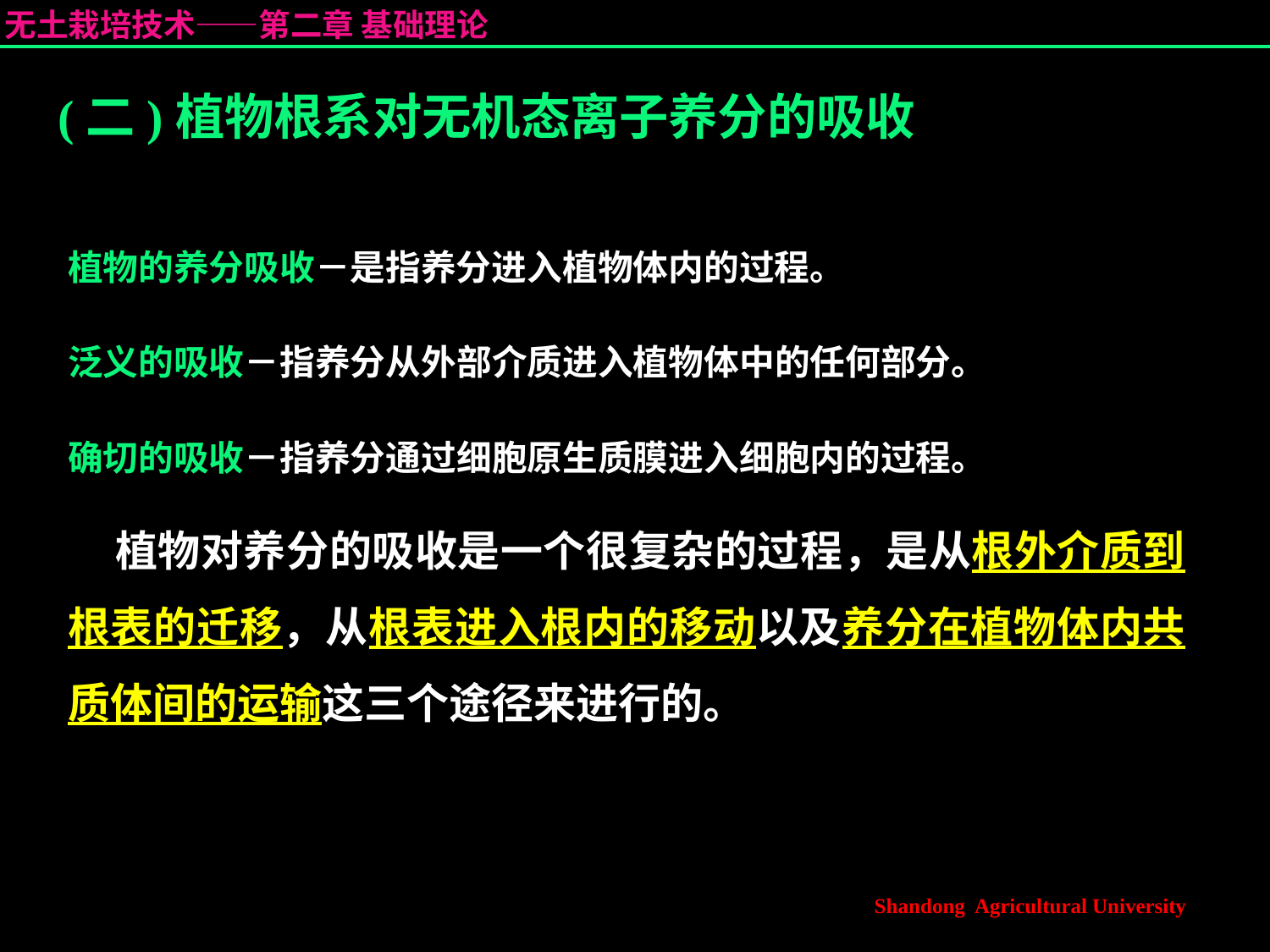

# (二)植物根系对无机态离子养分的吸收
植物的养分吸收－是指养分进入植物体内的过程。
泛义的吸收－指养分从外部介质进入植物体中的任何部分。
确切的吸收－指养分通过细胞原生质膜进入细胞内的过程。
植物对养分的吸收是一个很复杂的过程，是从根外介质到根表的迁移，从根表进入根内的移动以及养分在植物体内共质体间的运输这三个途径来进行的。